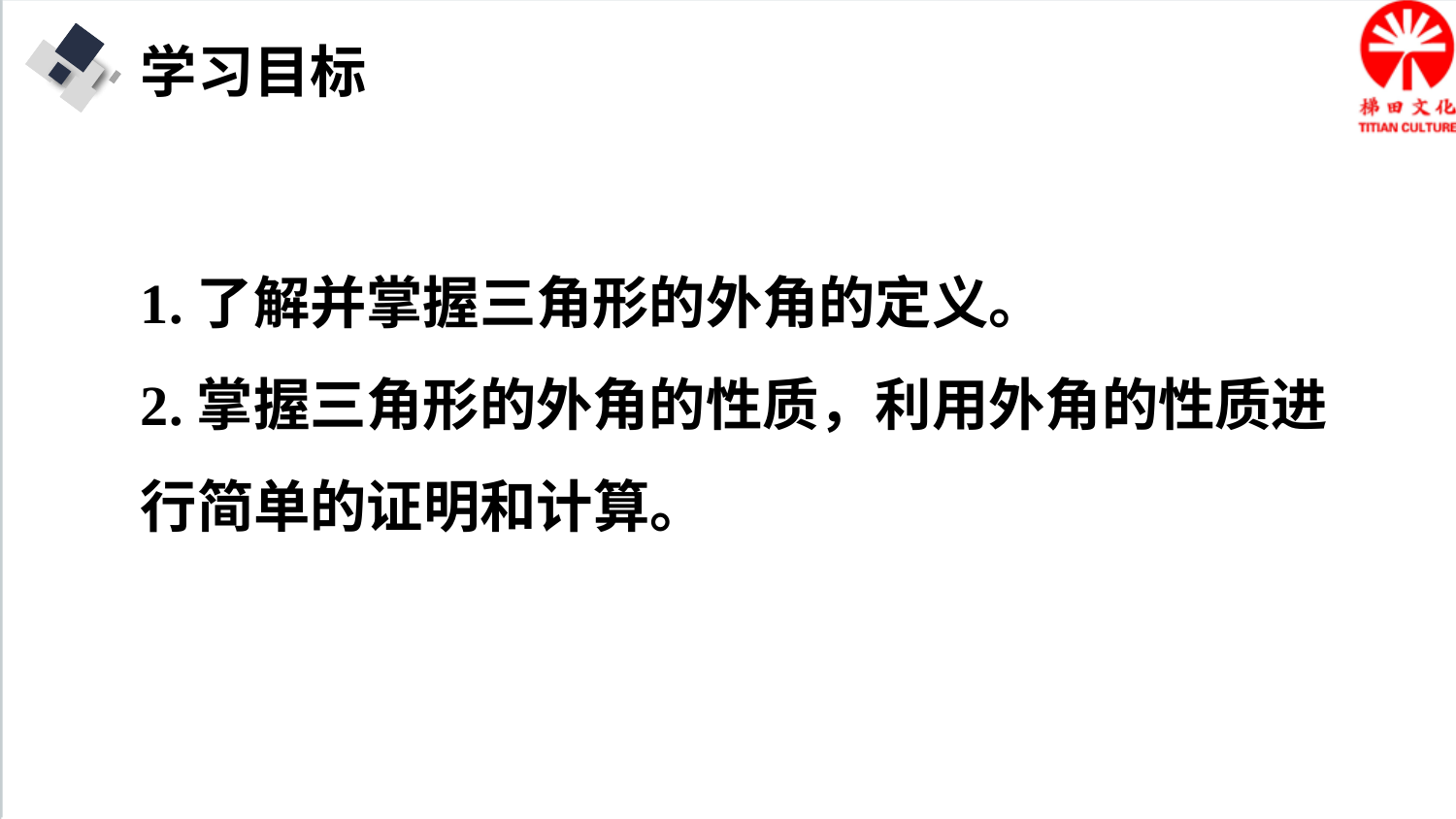

学习目标

1.了解并掌握三角形的外角的定义。
2.掌握三角形的外角的性质，利用外角的性质进行简单的证明和计算。